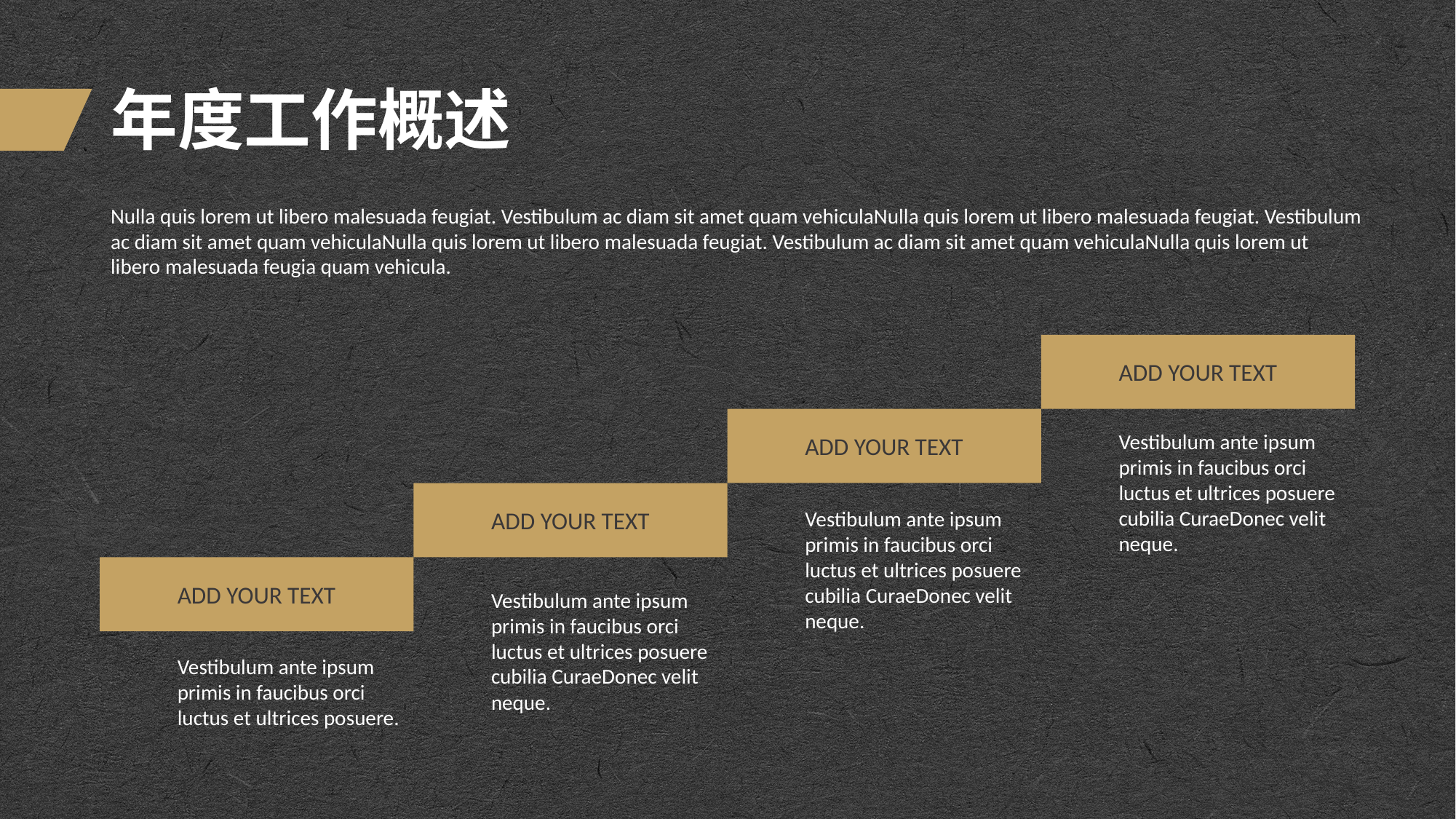

# 年度工作概述
Nulla quis lorem ut libero malesuada feugiat. Vestibulum ac diam sit amet quam vehiculaNulla quis lorem ut libero malesuada feugiat. Vestibulum ac diam sit amet quam vehiculaNulla quis lorem ut libero malesuada feugiat. Vestibulum ac diam sit amet quam vehiculaNulla quis lorem ut libero malesuada feugia quam vehicula.

ADD YOUR TEXT

Vestibulum ante ipsum primis in faucibus orci luctus et ultrices posuere cubilia CuraeDonec velit neque.
ADD YOUR TEXT

ADD YOUR TEXT
Vestibulum ante ipsum primis in faucibus orci luctus et ultrices posuere cubilia CuraeDonec velit neque.

ADD YOUR TEXT
Vestibulum ante ipsum primis in faucibus orci luctus et ultrices posuere cubilia CuraeDonec velit neque.
Vestibulum ante ipsum primis in faucibus orci luctus et ultrices posuere.